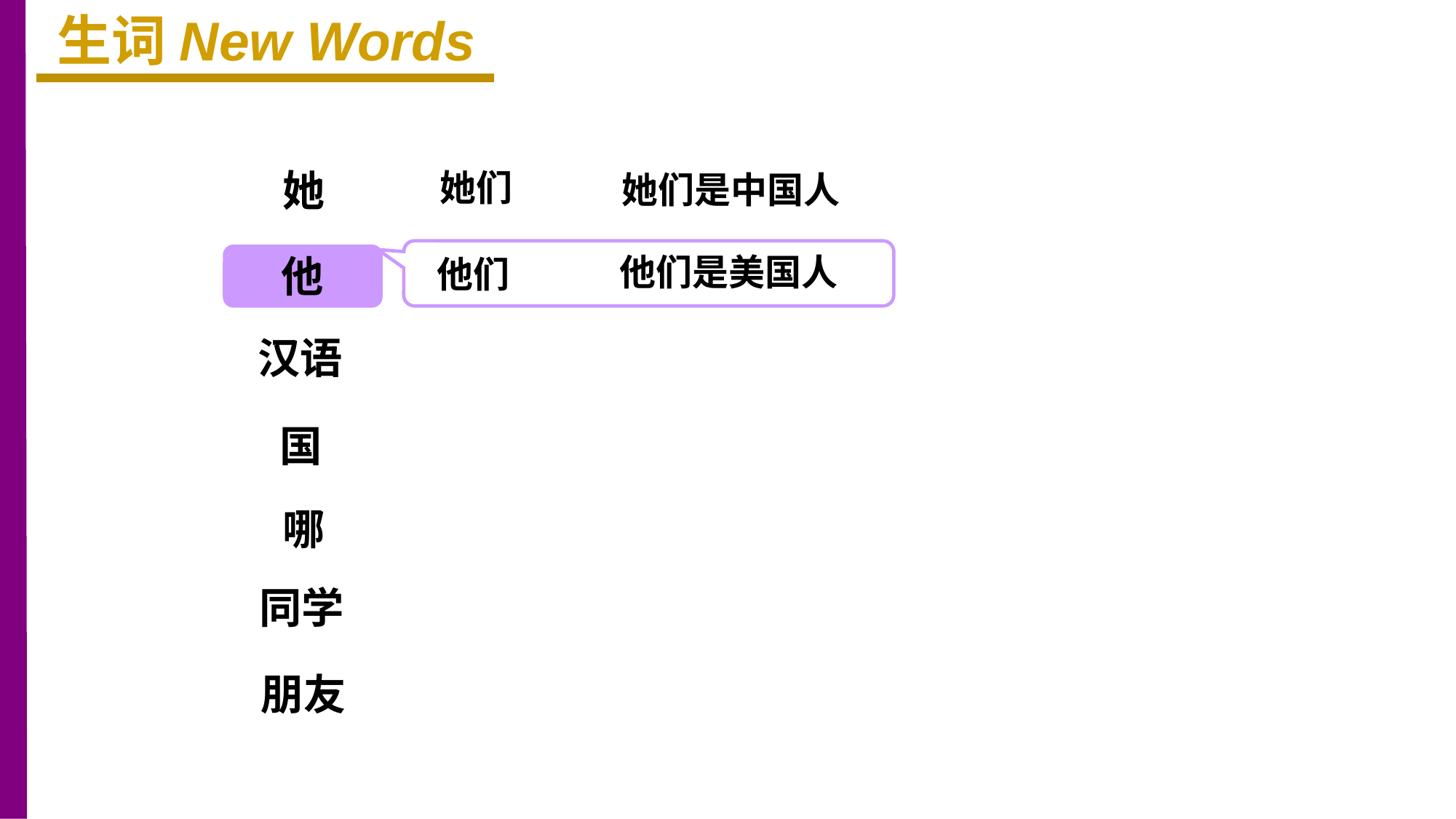

生词New Words
她
她们
她们是中国人

他们是美国人
他

他们
汉语
国
哪
同学
朋友